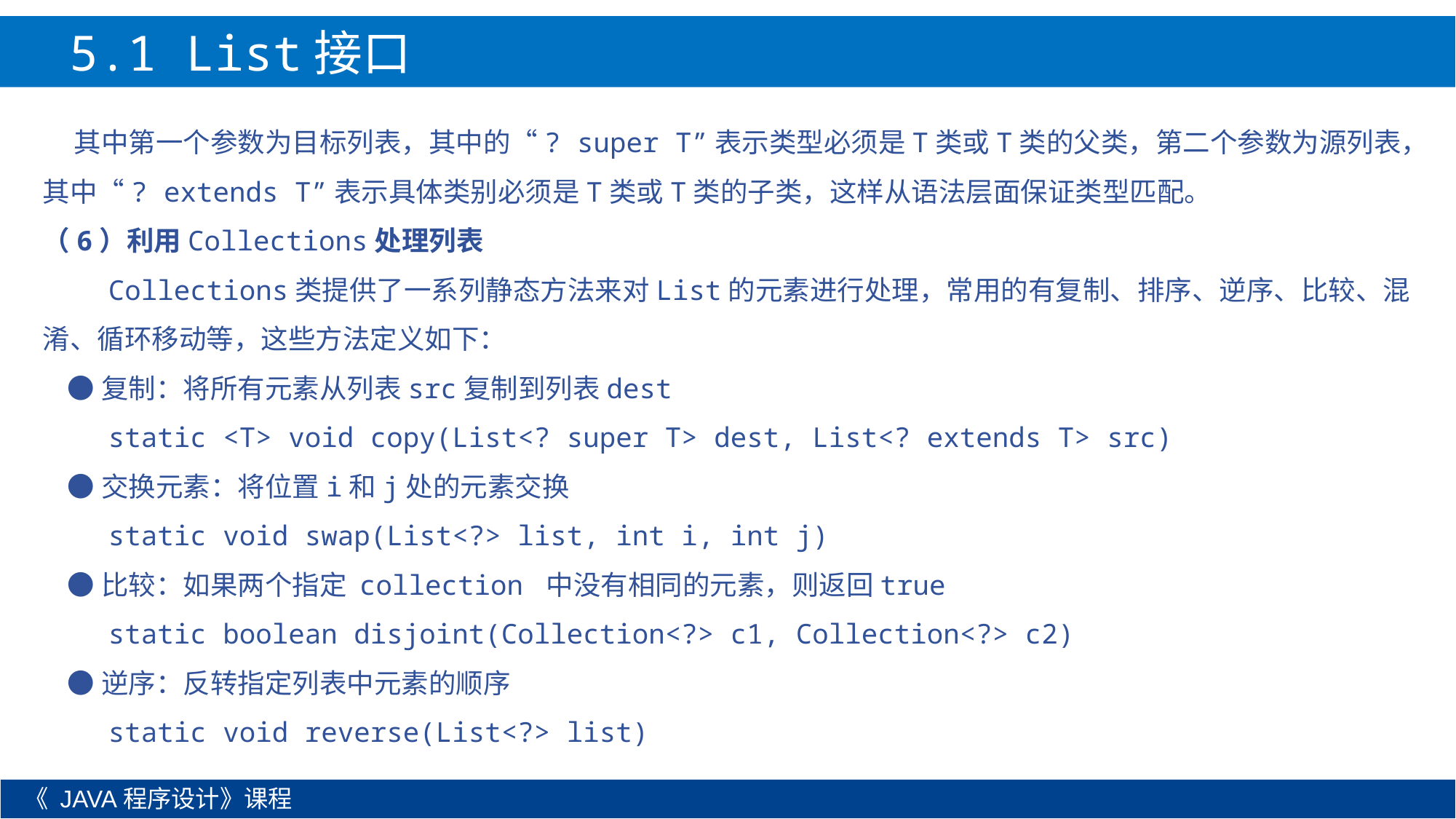

5.1 List接口
    其中第一个参数为目标列表，其中的“? super T”表示类型必须是T类或T类的父类，第二个参数为源列表，其中“? extends T”表示具体类别必须是T类或T类的子类，这样从语法层面保证类型匹配。
（6）利用Collections处理列表
    Collections类提供了一系列静态方法来对List的元素进行处理，常用的有复制、排序、逆序、比较、混淆、循环移动等，这些方法定义如下：
    ●复制：将所有元素从列表src复制到列表dest
    static <T> void copy(List<? super T> dest, List<? extends T> src)
    ●交换元素：将位置i和j处的元素交换
    static void swap(List<?> list, int i, int j)
    ●比较：如果两个指定 collection 中没有相同的元素，则返回true
    static boolean disjoint(Collection<?> c1, Collection<?> c2)
    ●逆序：反转指定列表中元素的顺序
    static void reverse(List<?> list)
《 JAVA程序设计》课程